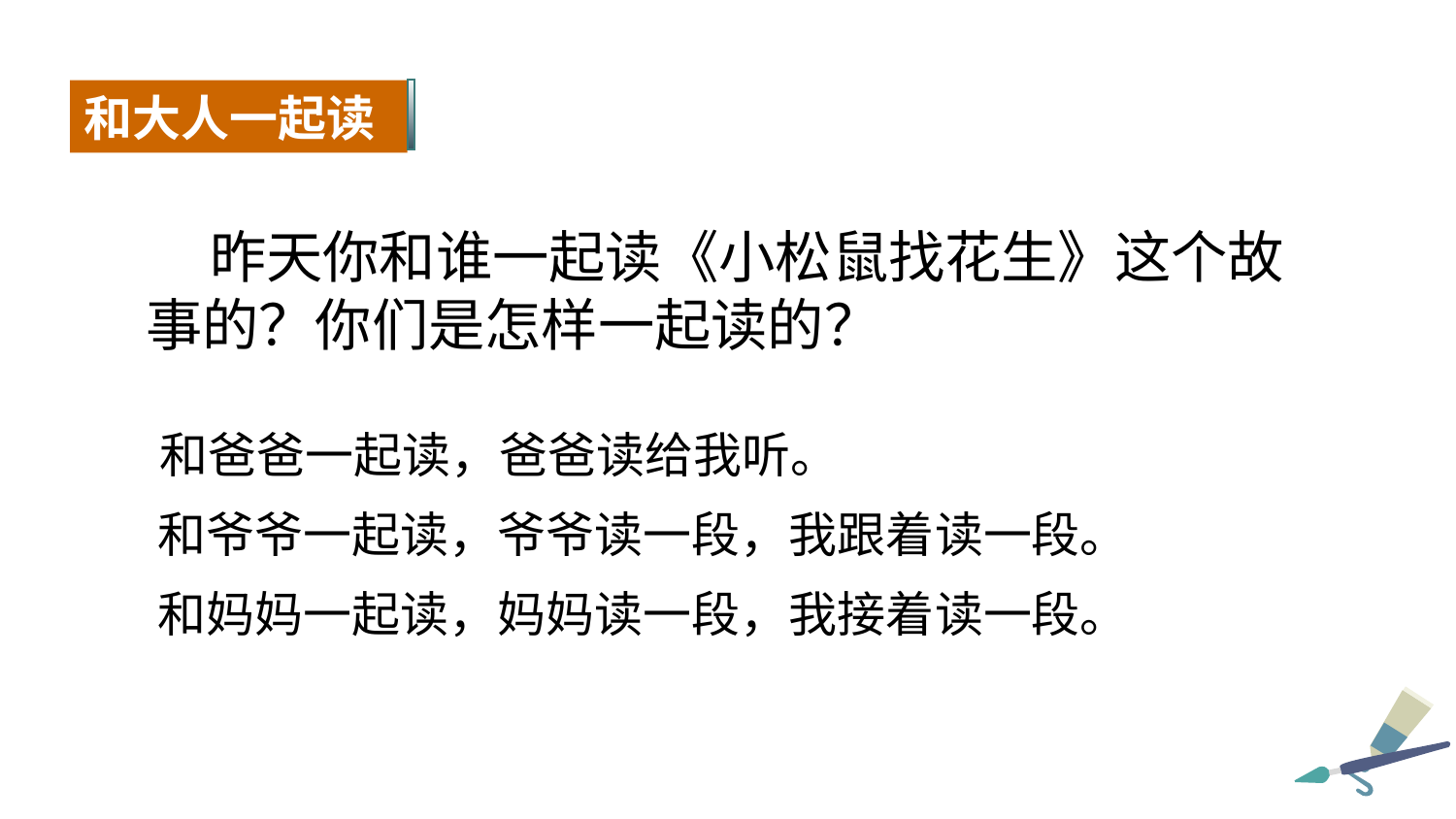

和大人一起读
    昨天你和谁一起读《小松鼠找花生》这个故事的？你们是怎样一起读的？
    和爸爸一起读，爸爸读给我听。
    和爷爷一起读，爷爷读一段，我跟着读一段。
    和妈妈一起读，妈妈读一段，我接着读一段。